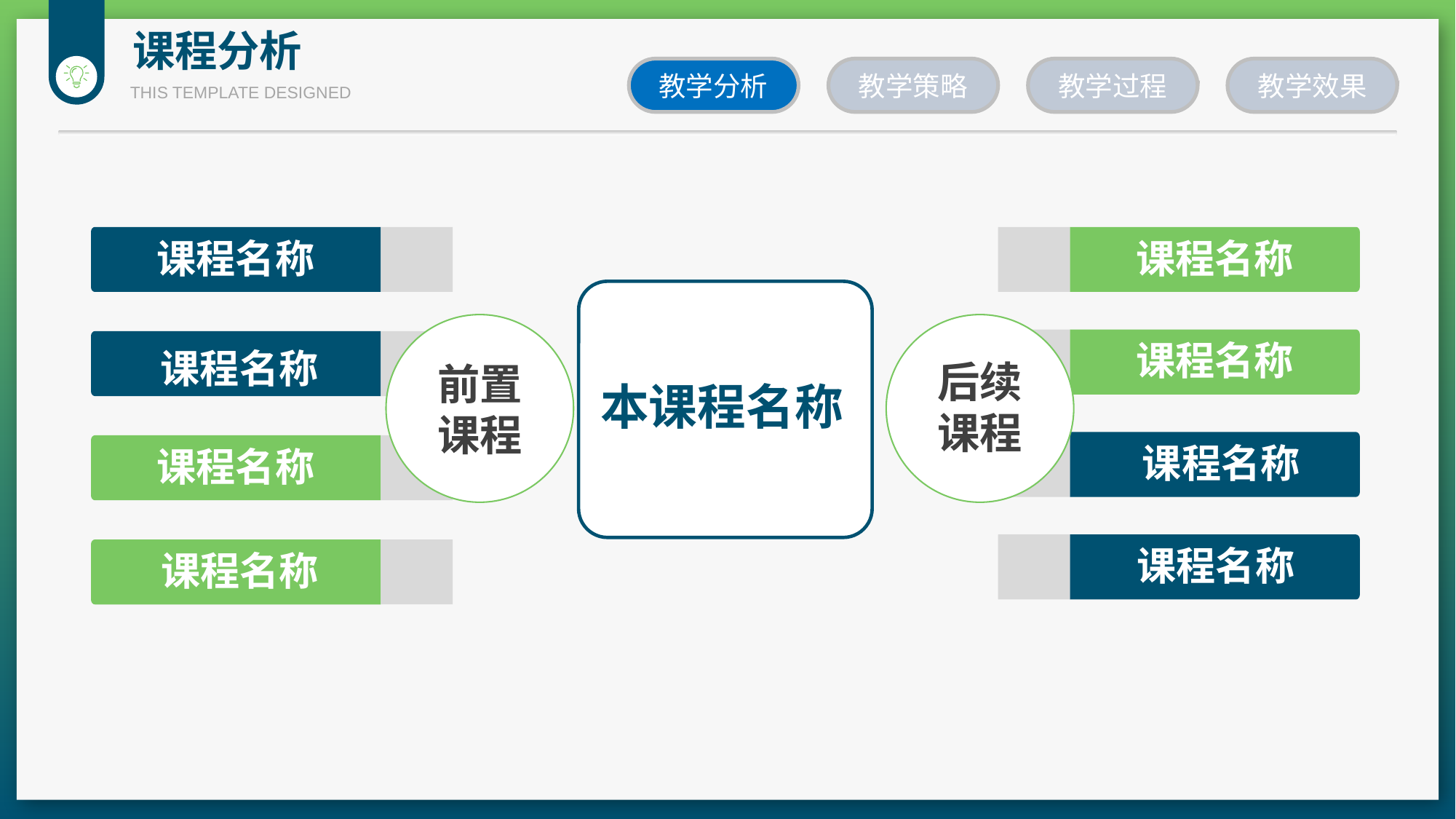

课程分析

教学分析
教学策略
教学过程
教学效果

THIS TEMPLATE DESIGNED

课程名称

课程名称

本课程名称

前置
课程

后续
课程

课程名称

课程名称

课程名称

课程名称

课程名称

课程名称